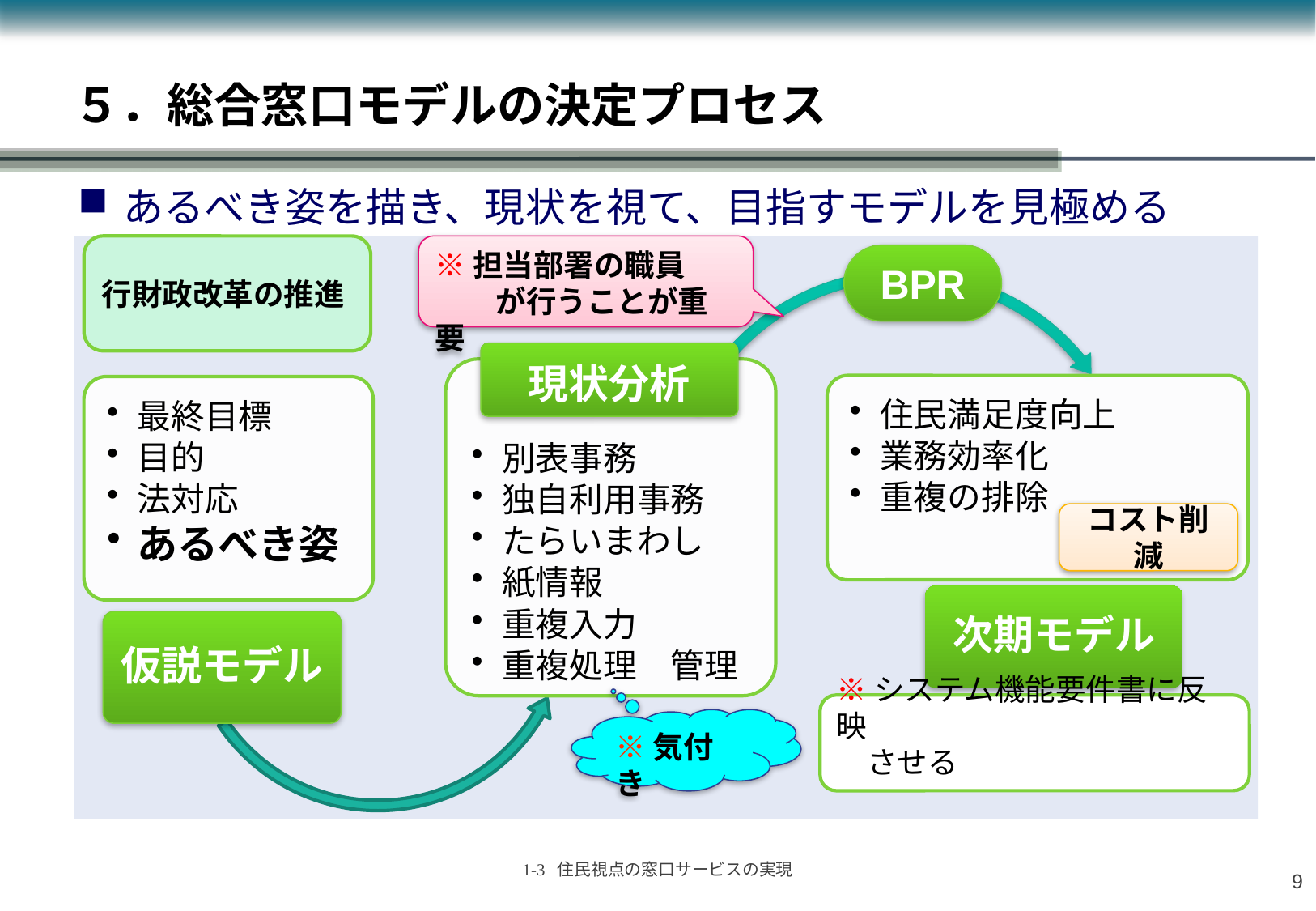

# ５．総合窓口モデルの決定プロセス
あるべき姿を描き、現状を視て、目指すモデルを見極める

最終目標
目的
法対応
あるべき姿
仮説モデル
別表事務
独自利用事務
たらいまわし
紙情報
重複入力
重複処理　管理

現状分析

住民満足度向上
業務効率化
重複の排除
次期モデル
※担当部署の職員
　　が行うことが重要
行財政改革の推進
BPR
コスト削減

※システム機能要件書に反映
　させる
※気付き
9
1-3  住民視点の窓口サービスの実現